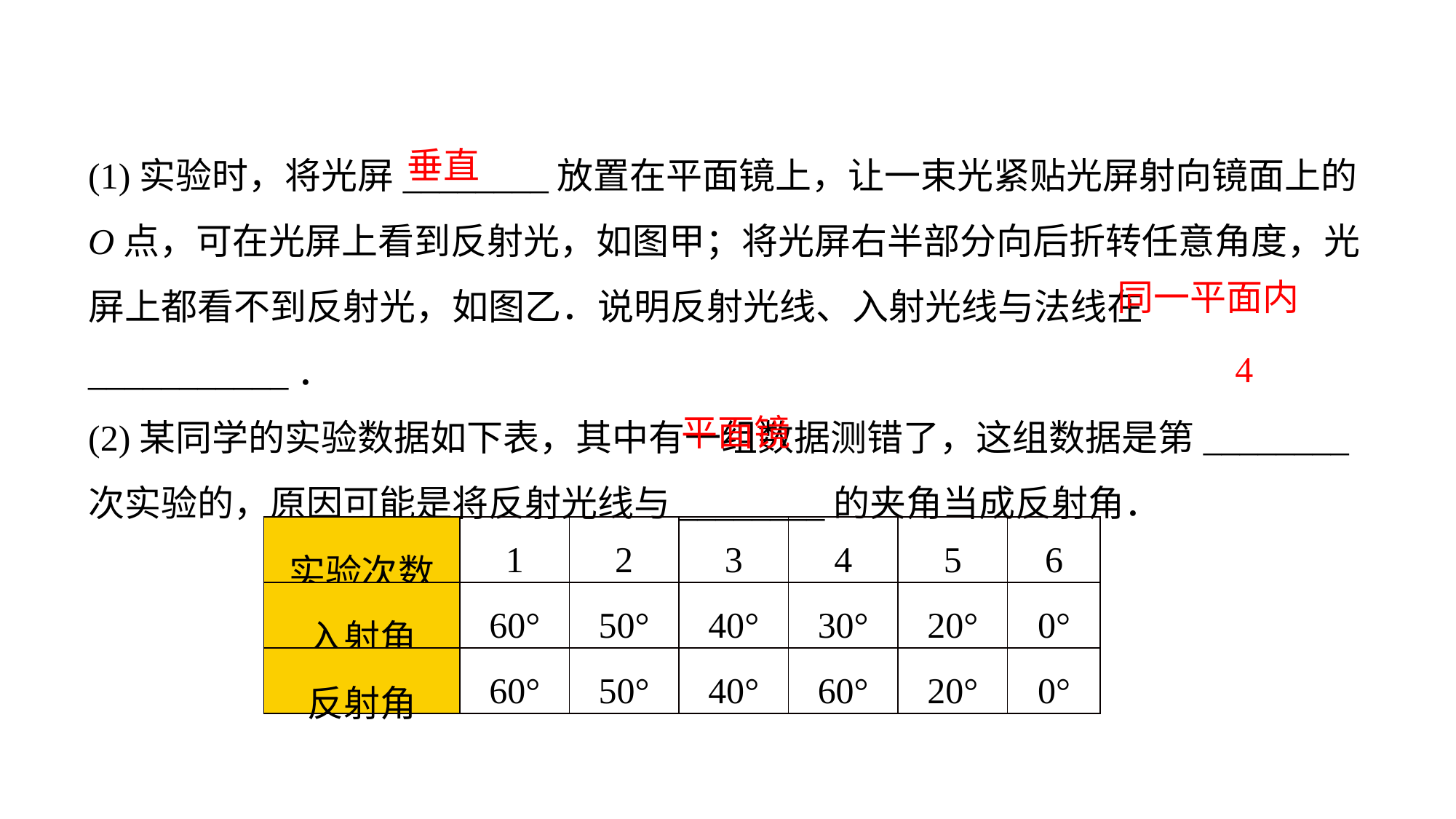

(1)实验时，将光屏________放置在平面镜上，让一束光紧贴光屏射向镜面上的O点，可在光屏上看到反射光，如图甲；将光屏右半部分向后折转任意角度，光屏上都看不到反射光，如图乙．说明反射光线、入射光线与法线在___________．
(2)某同学的实验数据如下表，其中有一组数据测错了，这组数据是第________次实验的，原因可能是将反射光线与________的夹角当成反射角．
垂直
同一平面内
4
平面镜
| 实验次数 | 1 | 2 | 3 | 4 | 5 | 6 |
| --- | --- | --- | --- | --- | --- | --- |
| 入射角 | 60° | 50° | 40° | 30° | 20° | 0° |
| 反射角 | 60° | 50° | 40° | 60° | 20° | 0° |